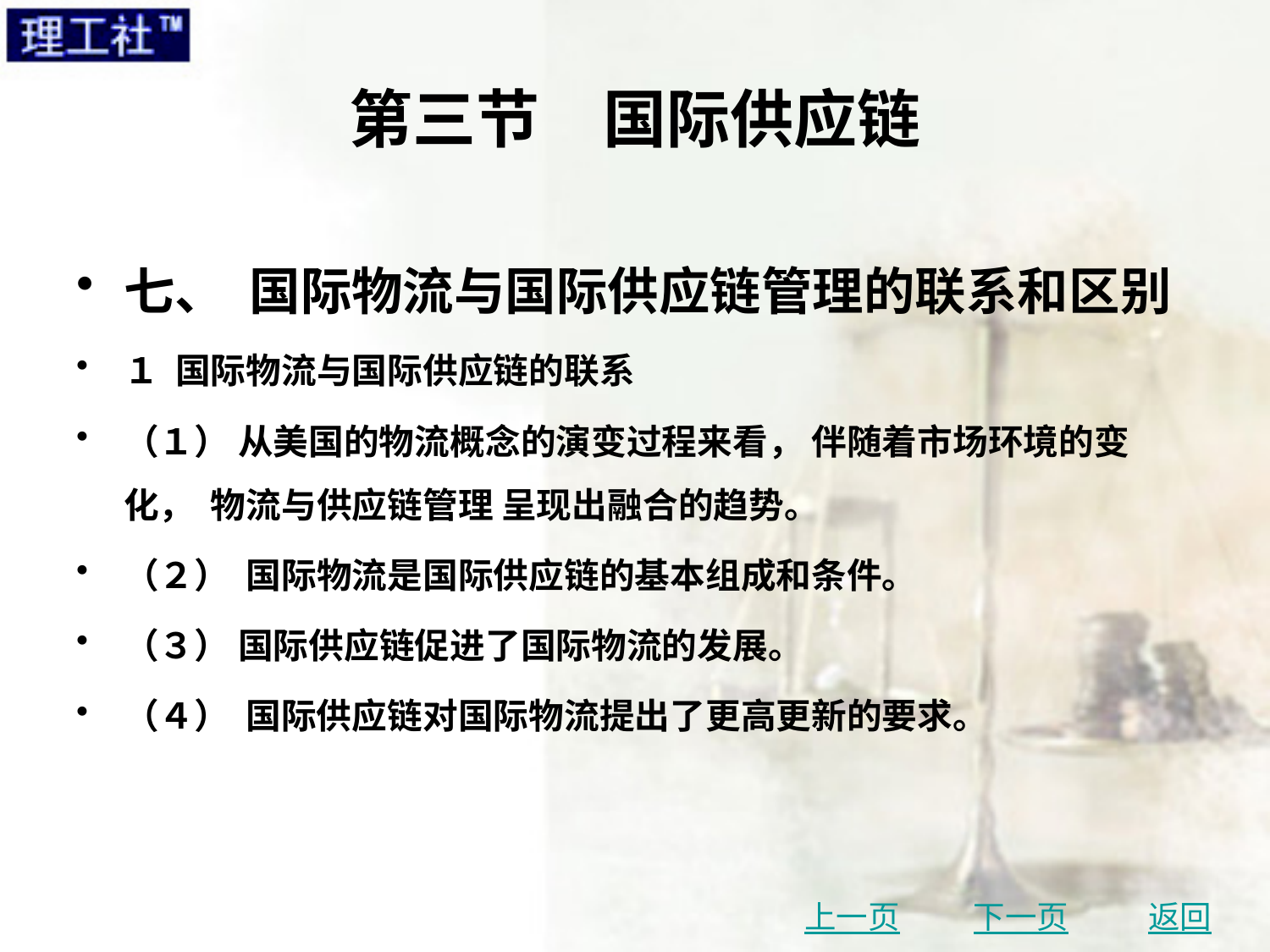

# 第三节　国际供应链
七、  国际物流与国际供应链管理的联系和区别
１  国际物流与国际供应链的联系
（１） 从美国的物流概念的演变过程来看， 伴随着市场环境的变化，  物流与供应链管理 呈现出融合的趋势。
（２）  国际物流是国际供应链的基本组成和条件。
（３） 国际供应链促进了国际物流的发展。
（４）  国际供应链对国际物流提出了更高更新的要求。
上一页
下一页
返回